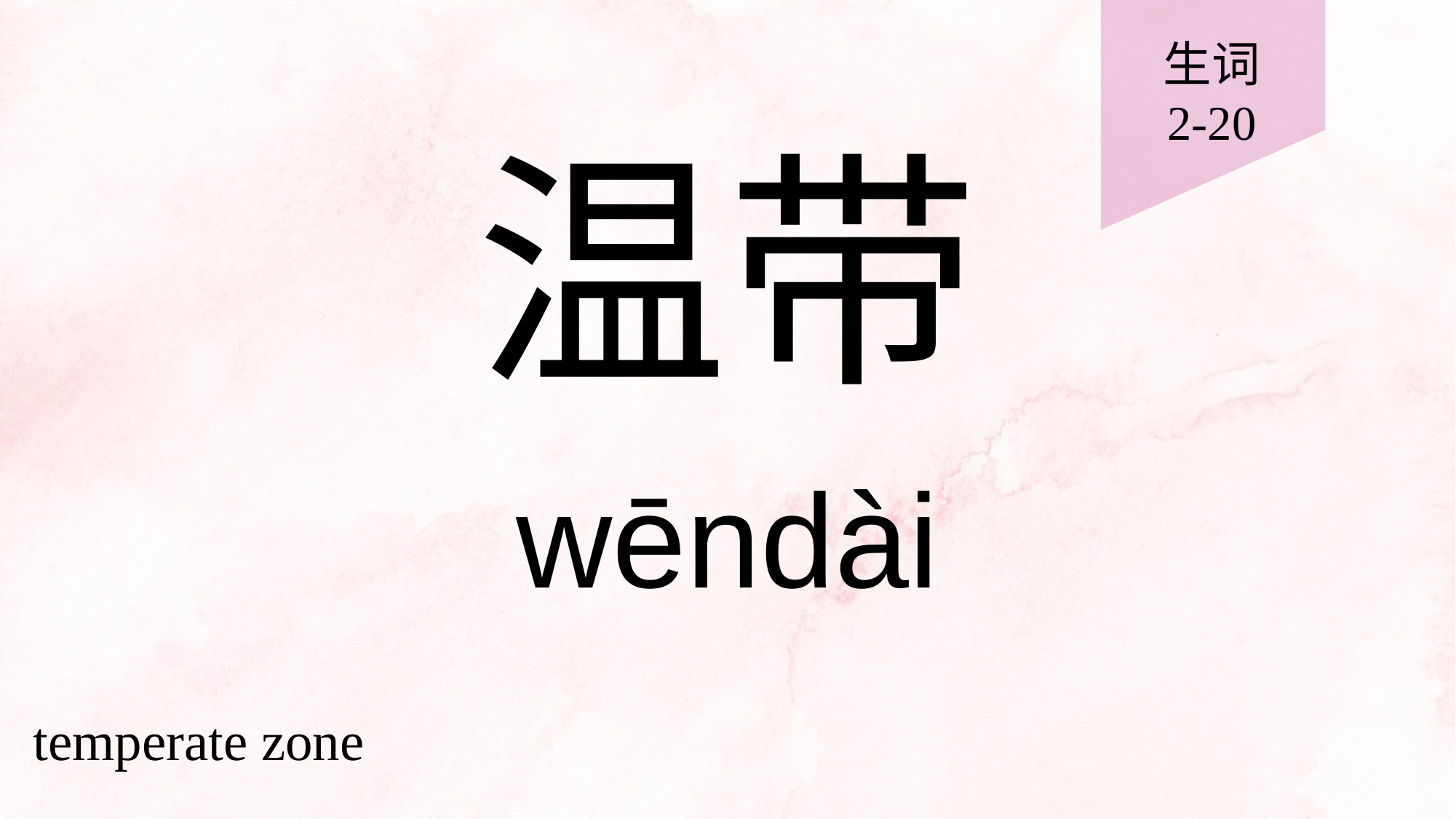

生词
2-20
# 温带
wēndài
temperate zone